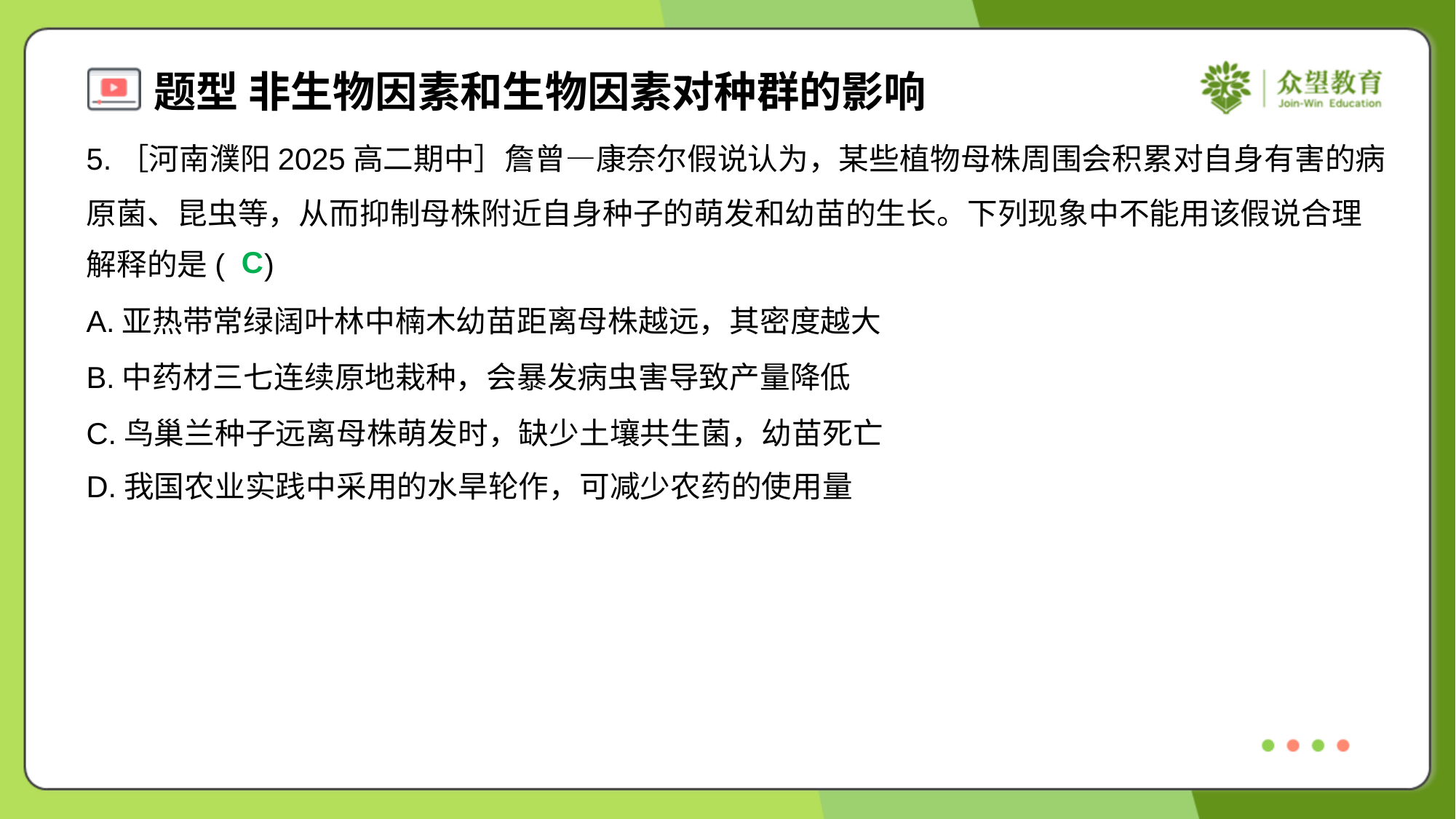

5.［河南濮阳2025高二期中］詹曾—康奈尔假说认为，某些植物母株周围会积累对自身有害的病
原菌、昆虫等，从而抑制母株附近自身种子的萌发和幼苗的生长。下列现象中不能用该假说合理
解释的是(     )
C
A.亚热带常绿阔叶林中楠木幼苗距离母株越远，其密度越大
B.中药材三七连续原地栽种，会暴发病虫害导致产量降低
C.鸟巢兰种子远离母株萌发时，缺少土壤共生菌，幼苗死亡
D.我国农业实践中采用的水旱轮作，可减少农药的使用量